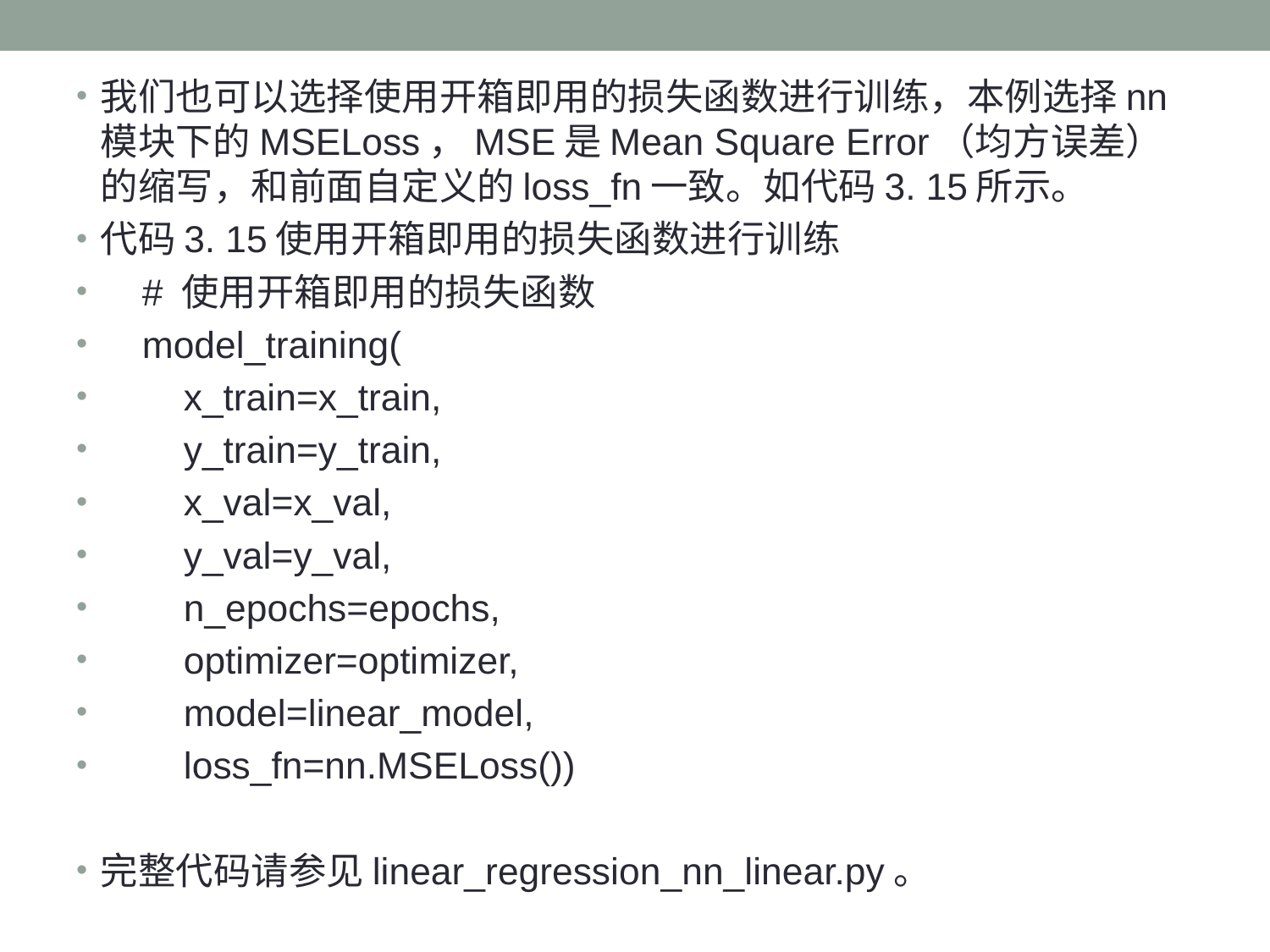

我们也可以选择使用开箱即用的损失函数进行训练，本例选择nn模块下的MSELoss，MSE是Mean Square Error（均方误差）的缩写，和前面自定义的loss_fn一致。如代码3. 15所示。
代码3. 15使用开箱即用的损失函数进行训练
    # 使用开箱即用的损失函数
    model_training(
        x_train=x_train,
        y_train=y_train,
        x_val=x_val,
        y_val=y_val,
        n_epochs=epochs,
        optimizer=optimizer,
        model=linear_model,
        loss_fn=nn.MSELoss())

完整代码请参见linear_regression_nn_linear.py。